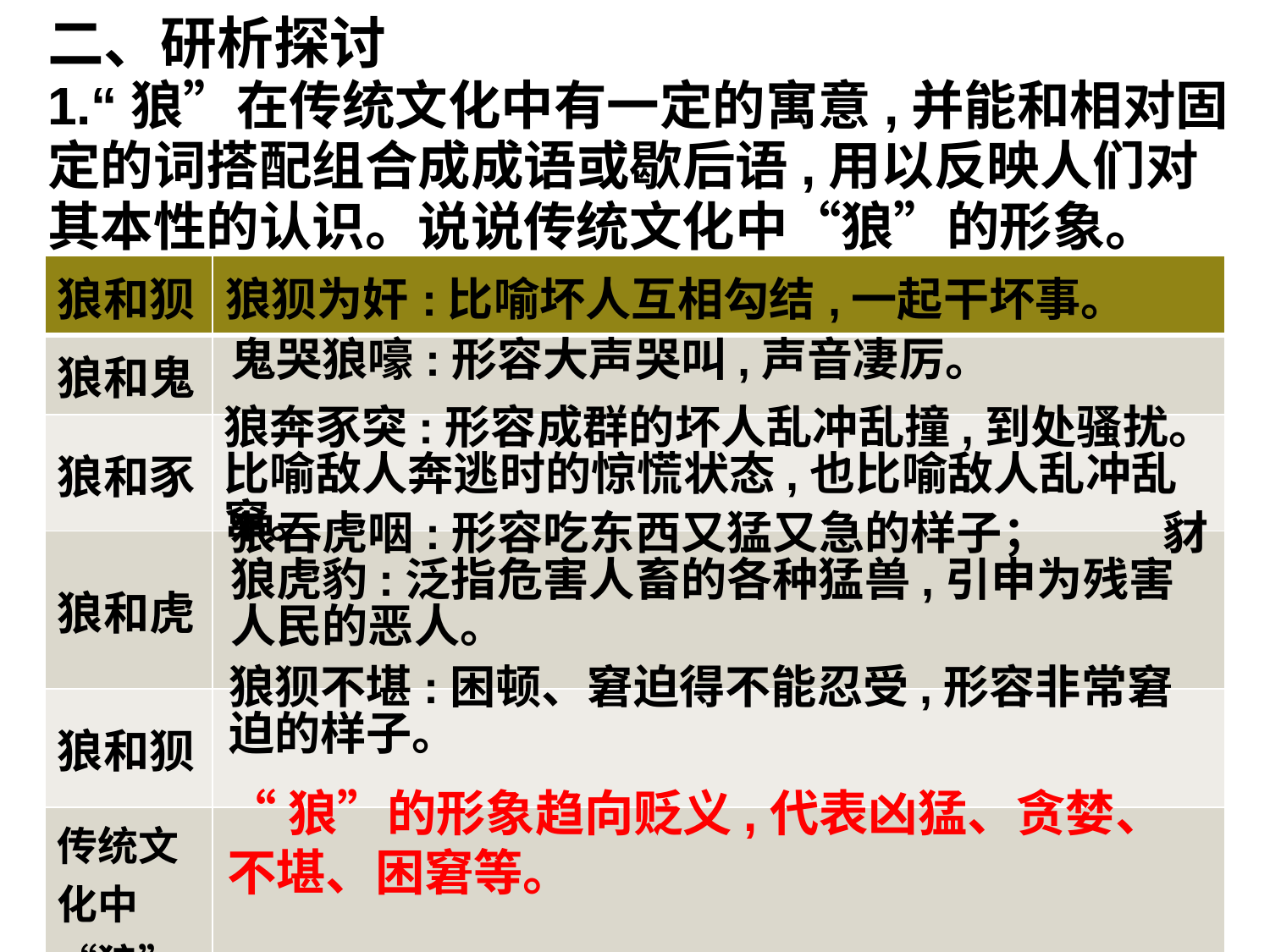

二、研析探讨
1.“狼”在传统文化中有一定的寓意,并能和相对固定的词搭配组合成成语或歇后语,用以反映人们对其本性的认识。说说传统文化中“狼”的形象。
| 狼和狈 | 狼狈为奸:比喻坏人互相勾结,一起干坏事。 |
| --- | --- |
| 狼和鬼 |  |
| 狼和豕 |  |
| 狼和虎 |  |
| 狼和狈 |  |
| 传统文化中“狼”的形象 |  |
鬼哭狼嚎:形容大声哭叫,声音凄厉。
狼奔豕突:形容成群的坏人乱冲乱撞,到处骚扰。比喻敌人奔逃时的惊慌状态,也比喻敌人乱冲乱窜。
狼吞虎咽:形容吃东西又猛又急的样子；           豺狼虎豹:泛指危害人畜的各种猛兽,引申为残害人民的恶人。
狼狈不堪:困顿、窘迫得不能忍受,形容非常窘迫的样子。
“狼”的形象趋向贬义,代表凶猛、贪婪、不堪、困窘等。